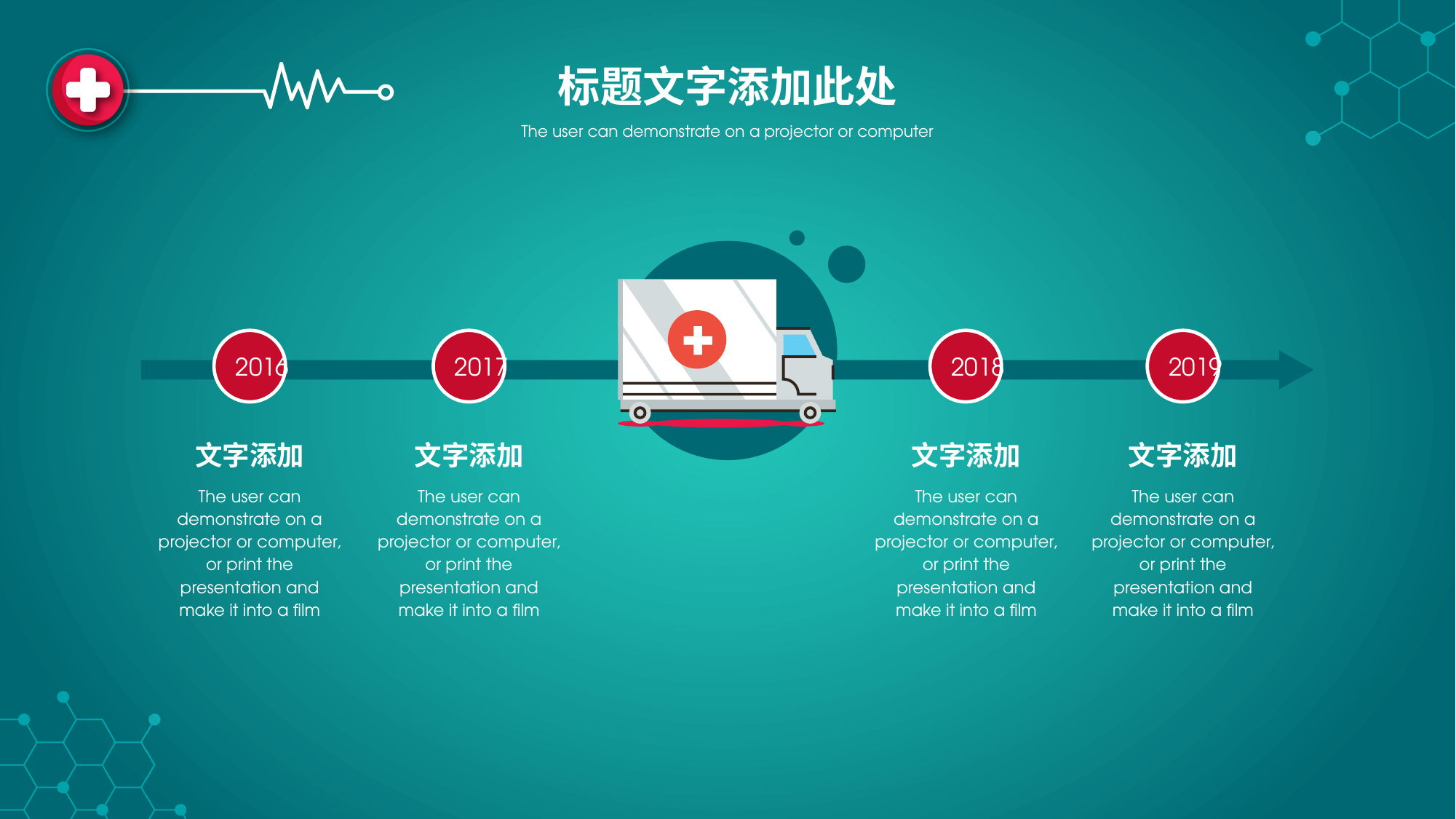

标题文字添加此处
The user can demonstrate on a projector or computer

2016
2017
2018
2019

文字添加
The user can demonstrate on a projector or computer, or print the presentation and make it into a film
文字添加
The user can demonstrate on a projector or computer, or print the presentation and make it into a film
文字添加
The user can demonstrate on a projector or computer, or print the presentation and make it into a film
文字添加
The user can demonstrate on a projector or computer, or print the presentation and make it into a film